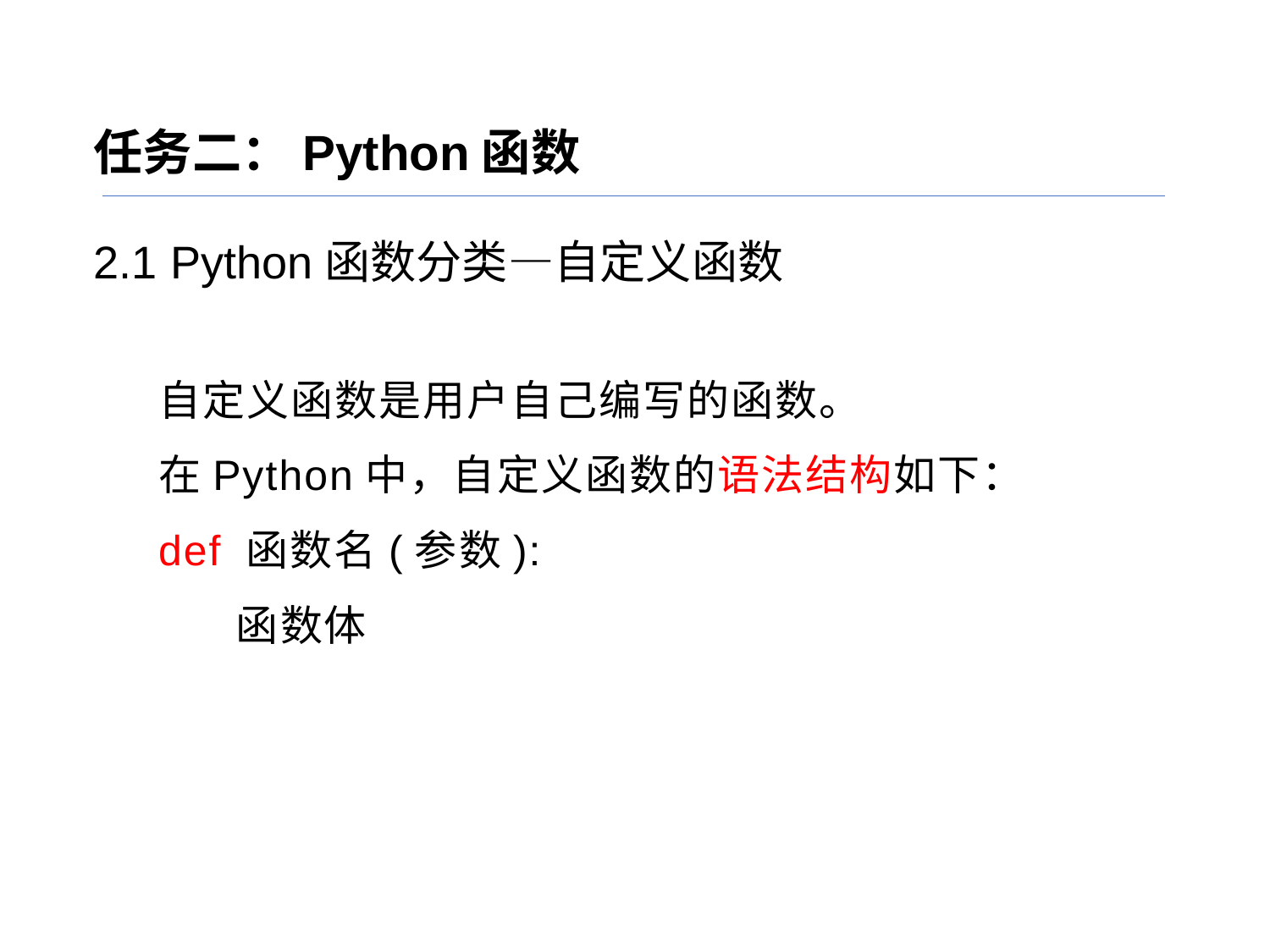

任务二：Python函数
2.1 Python函数分类—自定义函数
自定义函数是用户自己编写的函数。
在Python中，自定义函数的语法结构如下：
def 函数名(参数):
      函数体